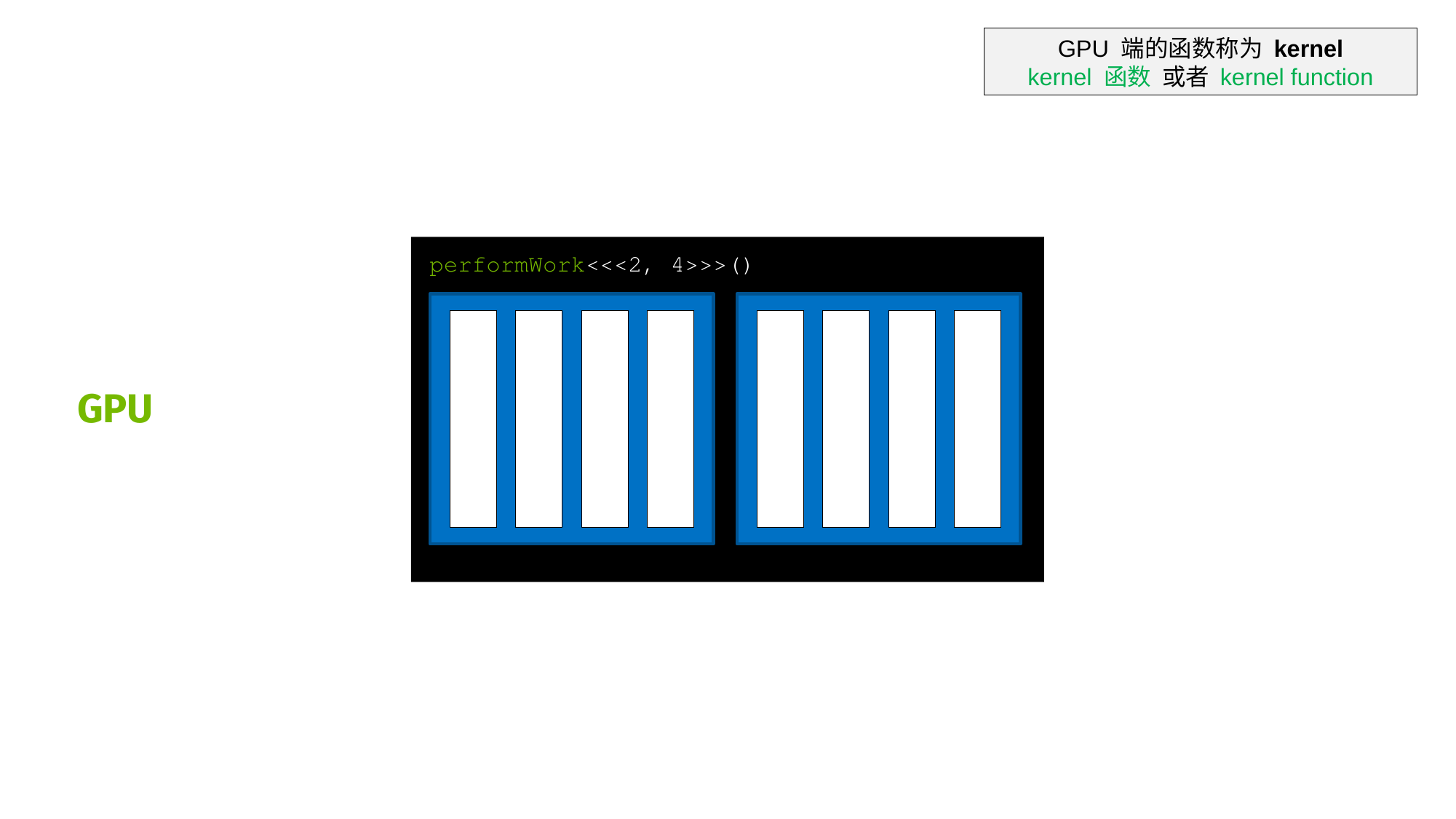

GPU 端的函数称为 kernel
kernel 函数  或者 kernel function

performWork<<<2, 4>>>()

GPU